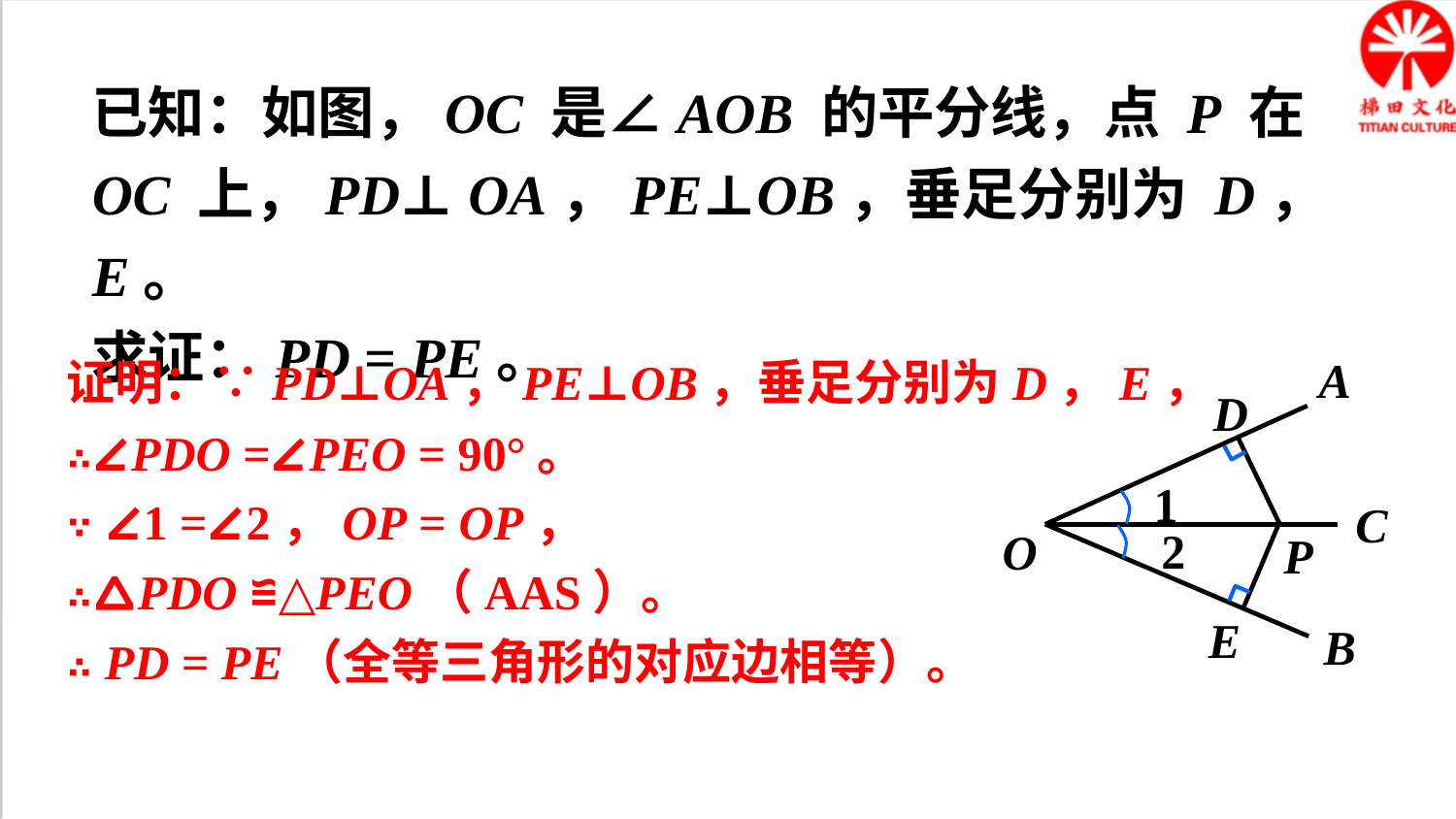

已知：如图，OC 是∠AOB 的平分线，点 P 在 OC 上，PD⊥ OA，PE⊥OB，垂足分别为 D，E。
求证：PD = PE。
A

1
C

2
O

B
D
P
E
证明：∵PD⊥OA，PE⊥OB，垂足分别为D，E，
∴∠PDO =∠PEO = 90°。
∵ ∠1 =∠2，OP = OP，
∴△PDO ≌△PEO（AAS）。
∴ PD = PE（全等三角形的对应边相等）。